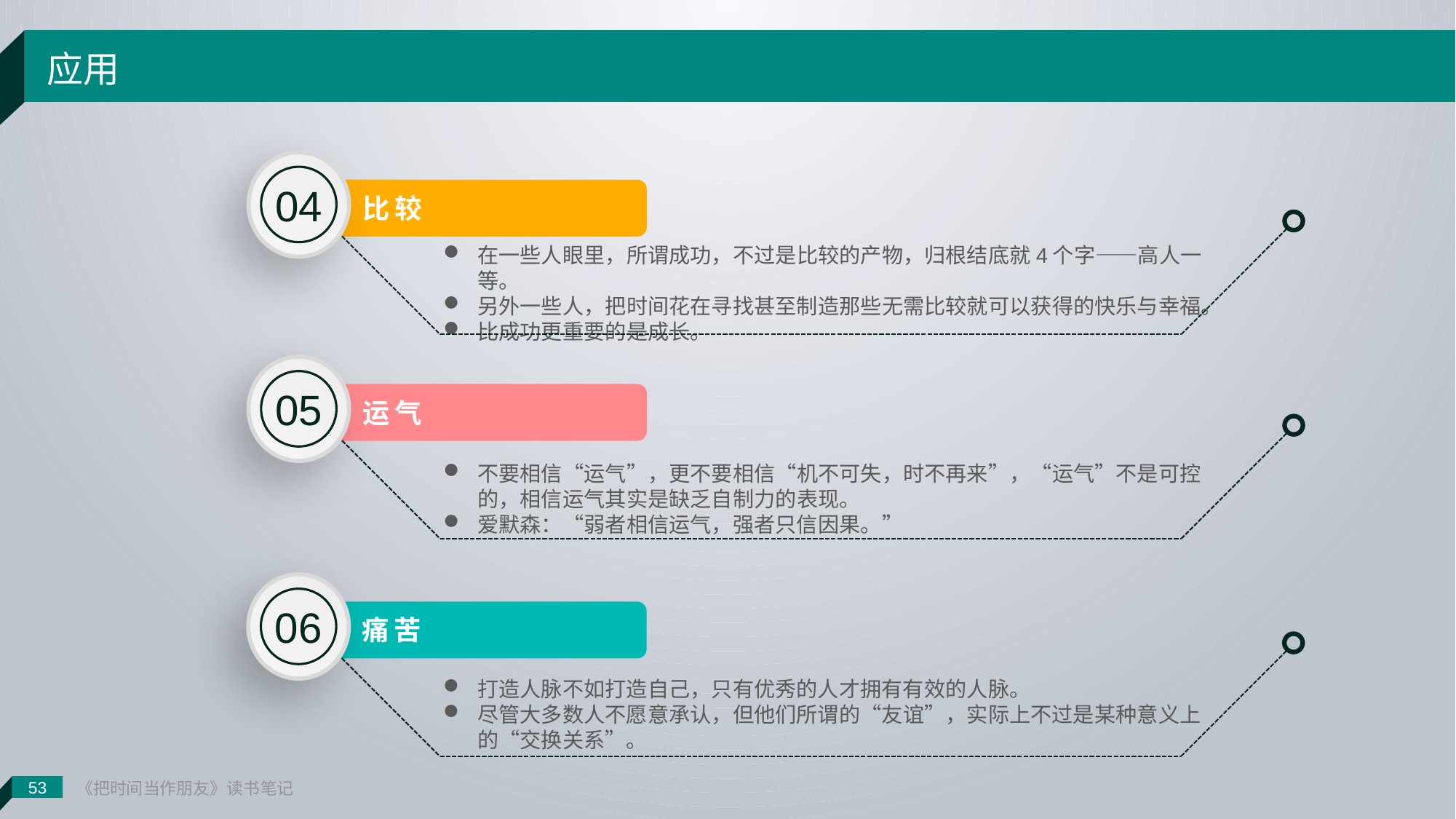

53
《把时间当作朋友》读书笔记

应用
04

比较

在一些人眼里，所谓成功，不过是比较的产物，归根结底就4个字——高人一等。
另外一些人，把时间花在寻找甚至制造那些无需比较就可以获得的快乐与幸福。
比成功更重要的是成长。
05

运气

不要相信“运气”，更不要相信“机不可失，时不再来”，“运气”不是可控的，相信运气其实是缺乏自制力的表现。
爱默森：“弱者相信运气，强者只信因果。”
06

痛苦

打造人脉不如打造自己，只有优秀的人才拥有有效的人脉。
尽管大多数人不愿意承认，但他们所谓的“友谊”，实际上不过是某种意义上的“交换关系”。